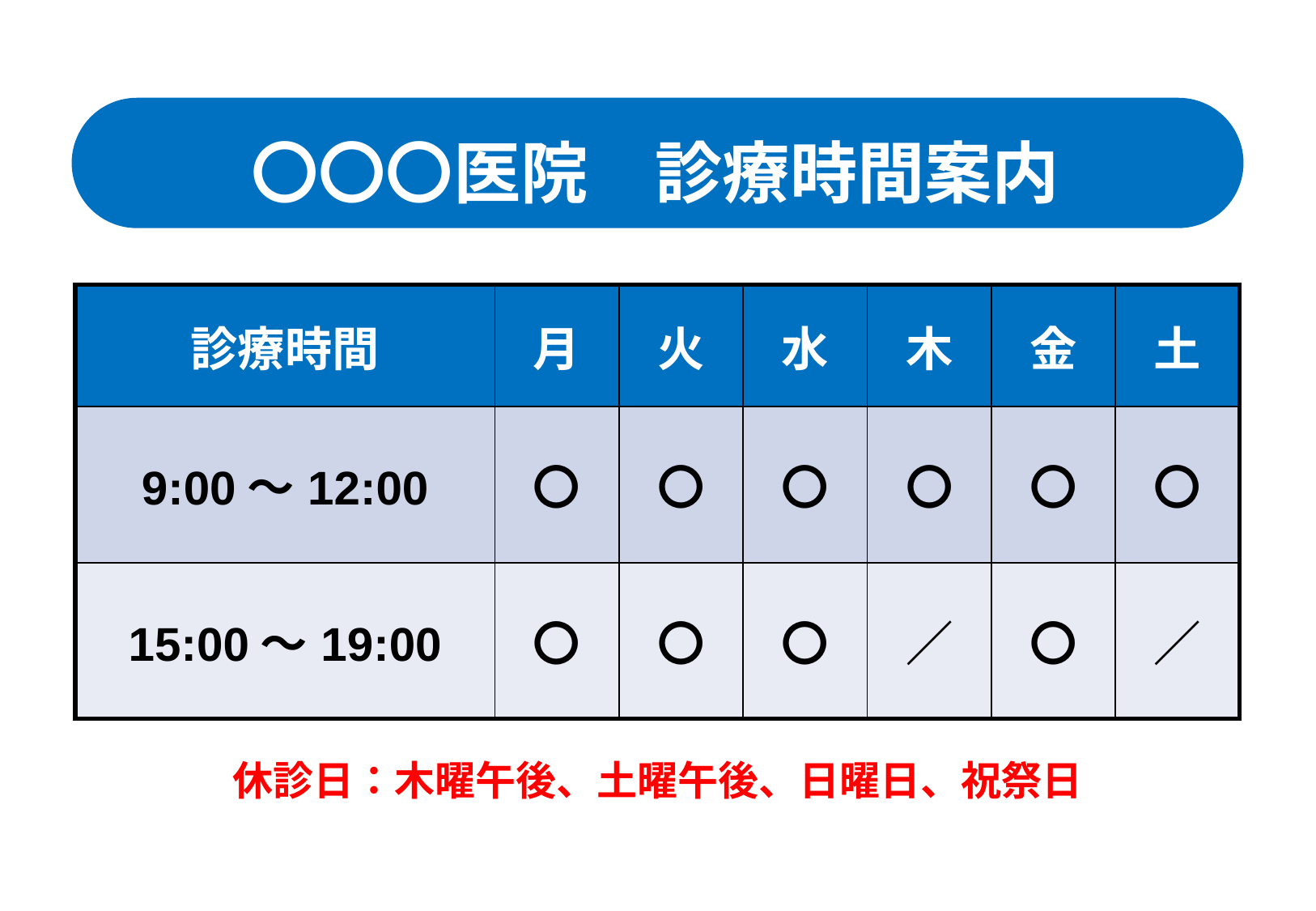

〇〇〇医院　診療時間案内
| 診療時間 | 月 | 火 | 水 | 木 | 金 | 土 |
| --- | --- | --- | --- | --- | --- | --- |
| 9:00～12:00 | 〇 | 〇 | 〇 | 〇 | 〇 | 〇 |
| 15:00～19:00 | 〇 | 〇 | 〇 | ／ | 〇 | ／ |
休診日：木曜午後、土曜午後、日曜日、祝祭日